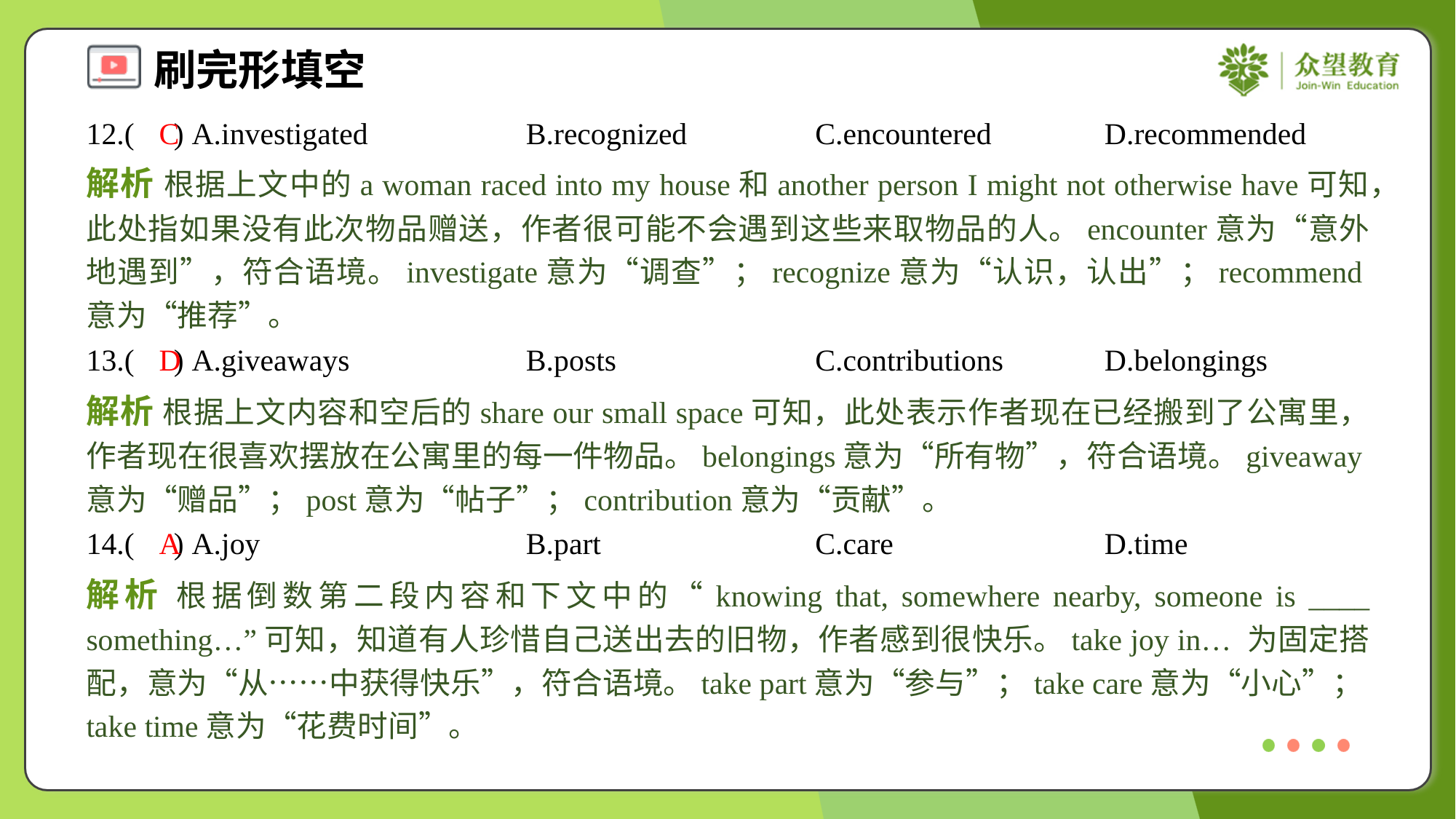

12.(     ) A.investigated	B.recognized	C.encountered	D.recommended
C
解析 根据上文中的a woman raced into my house和another person I might not otherwise have可知，此处指如果没有此次物品赠送，作者很可能不会遇到这些来取物品的人。encounter意为“意外地遇到”，符合语境。investigate意为“调查”；recognize意为“认识，认出”；recommend意为“推荐”。
13.(     ) A.giveaways	B.posts	C.contributions	D.belongings
D
解析 根据上文内容和空后的share our small space可知，此处表示作者现在已经搬到了公寓里，作者现在很喜欢摆放在公寓里的每一件物品。belongings意为“所有物”，符合语境。giveaway意为“赠品”；post意为“帖子”；contribution意为“贡献”。
14.(     ) A.joy	B.part	C.care	D.time
A
解析 根据倒数第二段内容和下文中的“knowing that, somewhere nearby, someone is ____ something…”可知，知道有人珍惜自己送出去的旧物，作者感到很快乐。take joy in… 为固定搭配，意为“从……中获得快乐”，符合语境。take part意为“参与”；take care意为“小心”；take time意为“花费时间”。